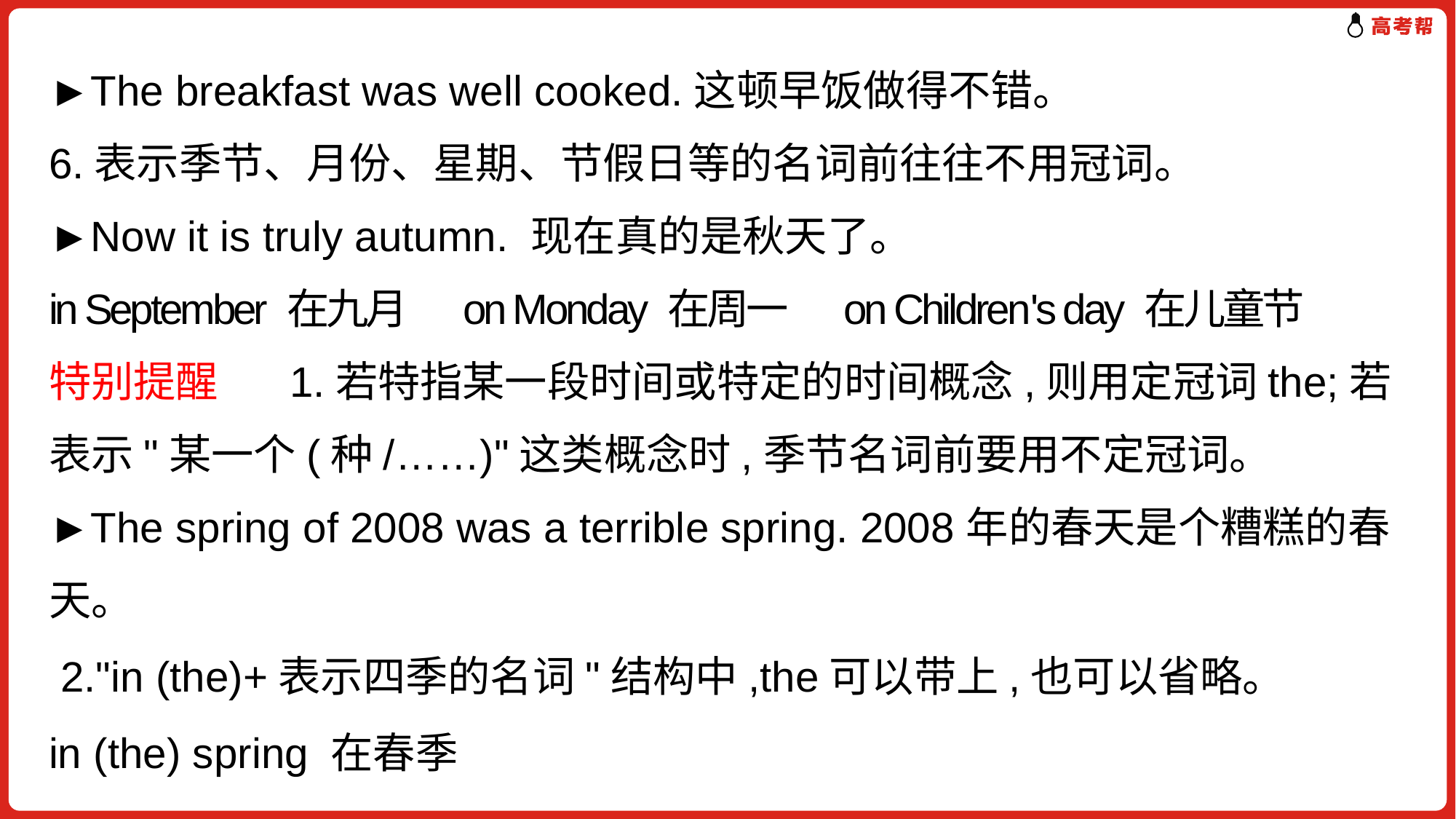

►The breakfast was well cooked.这顿早饭做得不错。
6.表示季节、月份、星期、节假日等的名词前往往不用冠词。
►Now it is truly autumn. 现在真的是秋天了。
in September 在九月       on Monday 在周一       on Children's day 在儿童节
特别提醒　  1.若特指某一段时间或特定的时间概念,则用定冠词the;若表示"某一个(种/……)"这类概念时,季节名词前要用不定冠词。
►The spring of 2008 was a terrible spring. 2008年的春天是个糟糕的春天。
 2."in (the)+表示四季的名词"结构中,the可以带上,也可以省略。
in (the) spring 在春季